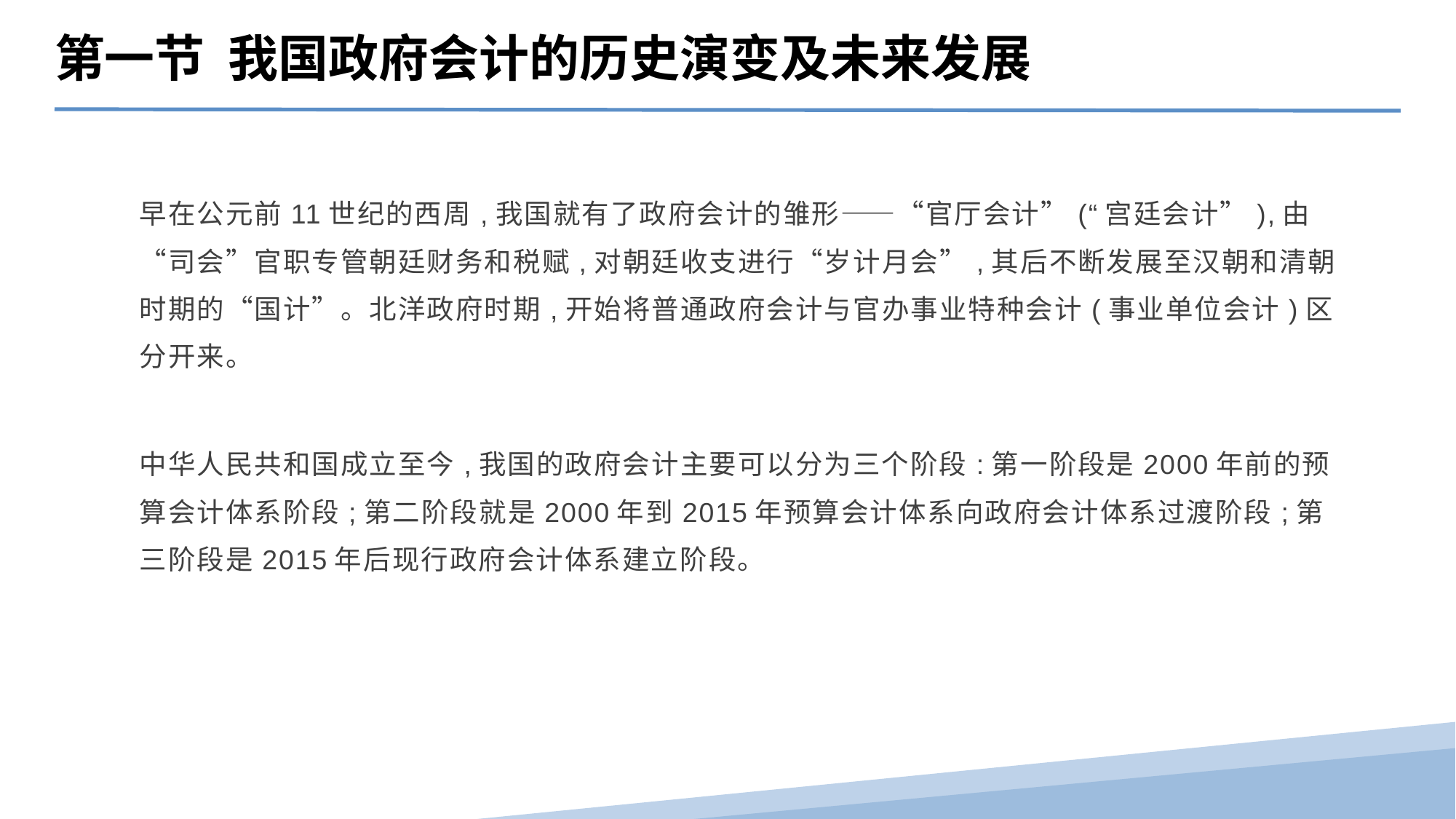

第一节  我国政府会计的历史演变及未来发展
早在公元前11世纪的西周,我国就有了政府会计的雏形——“官厅会计”(“宫廷会计”),由“司会”官职专管朝廷财务和税赋,对朝廷收支进行“岁计月会”,其后不断发展至汉朝和清朝时期的“国计”。北洋政府时期,开始将普通政府会计与官办事业特种会计(事业单位会计)区分开来。

中华人民共和国成立至今,我国的政府会计主要可以分为三个阶段:第一阶段是2000年前的预算会计体系阶段;第二阶段就是2000年到2015年预算会计体系向政府会计体系过渡阶段;第三阶段是2015年后现行政府会计体系建立阶段。